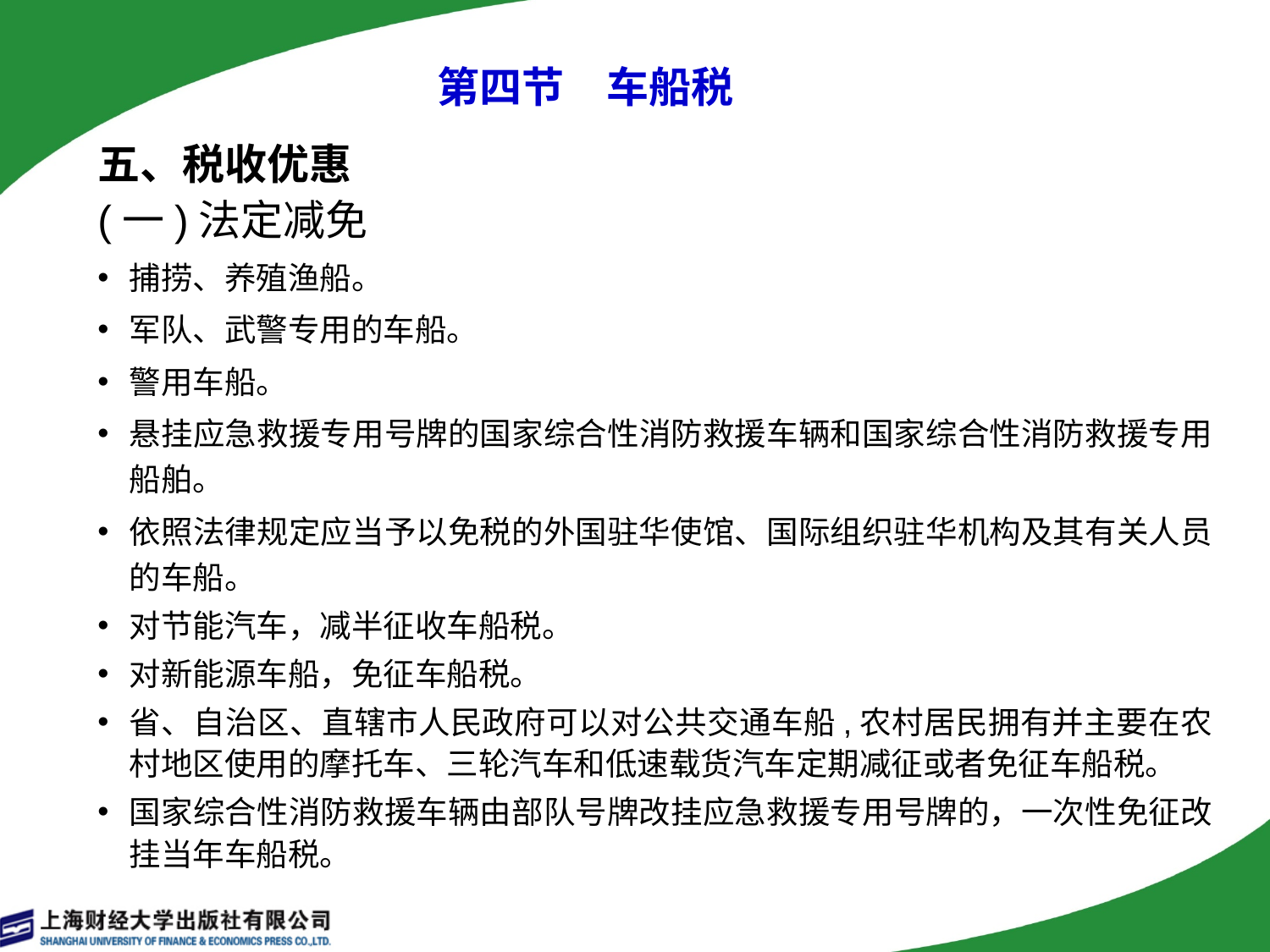

# 第四节　车船税
五、税收优惠
(一)法定减免
捕捞、养殖渔船。
军队、武警专用的车船。
警用车船。
悬挂应急救援专用号牌的国家综合性消防救援车辆和国家综合性消防救援专用船舶。
依照法律规定应当予以免税的外国驻华使馆、国际组织驻华机构及其有关人员的车船。
对节能汽车，减半征收车船税。
对新能源车船，免征车船税。
省、自治区、直辖市人民政府可以对公共交通车船,农村居民拥有并主要在农村地区使用的摩托车、三轮汽车和低速载货汽车定期减征或者免征车船税。
国家综合性消防救援车辆由部队号牌改挂应急救援专用号牌的，一次性免征改挂当年车船税。